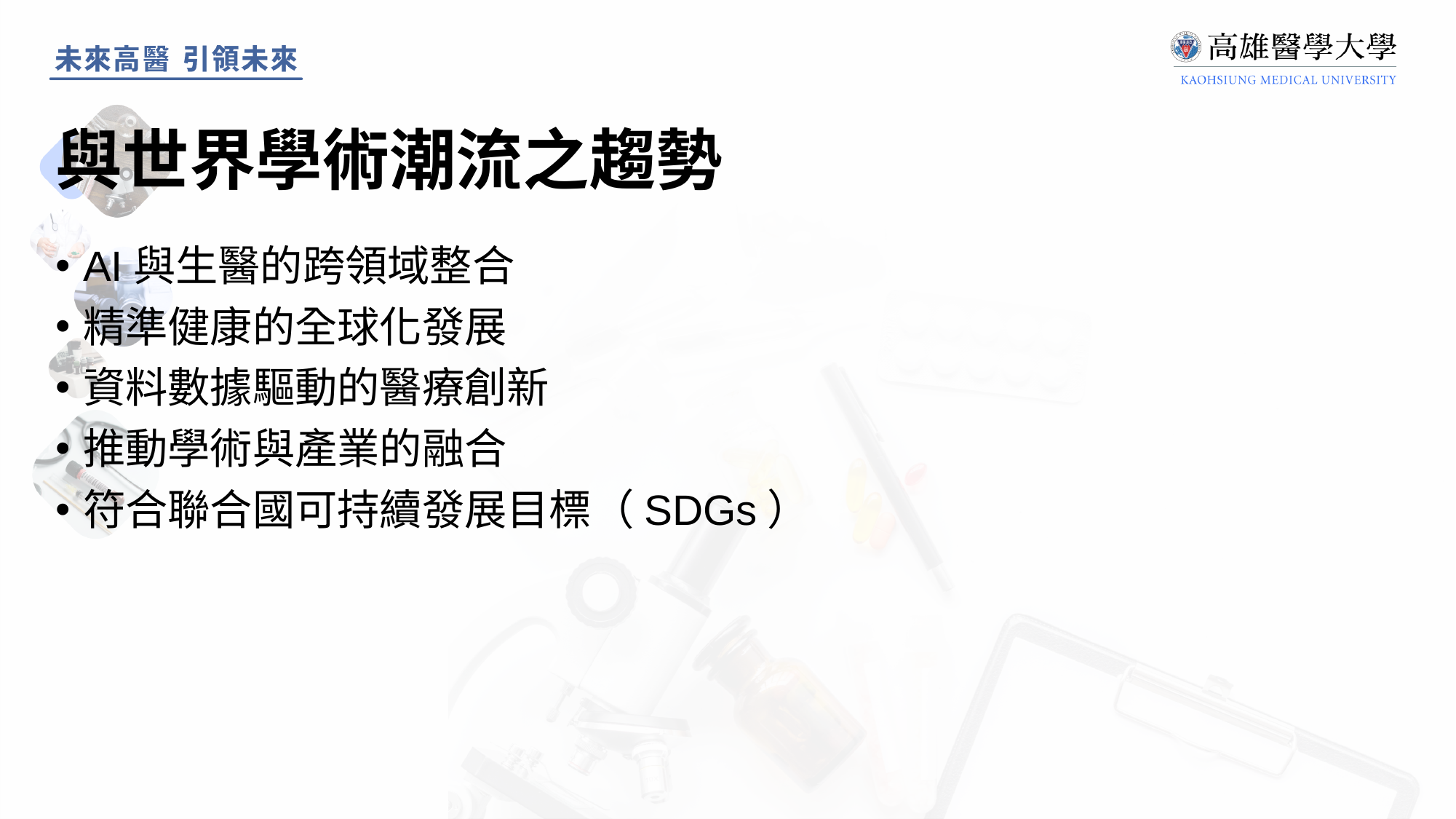

# 與世界學術潮流之趨勢
AI與生醫的跨領域整合
精準健康的全球化發展
資料數據驅動的醫療創新
推動學術與產業的融合
符合聯合國可持續發展目標（SDGs）